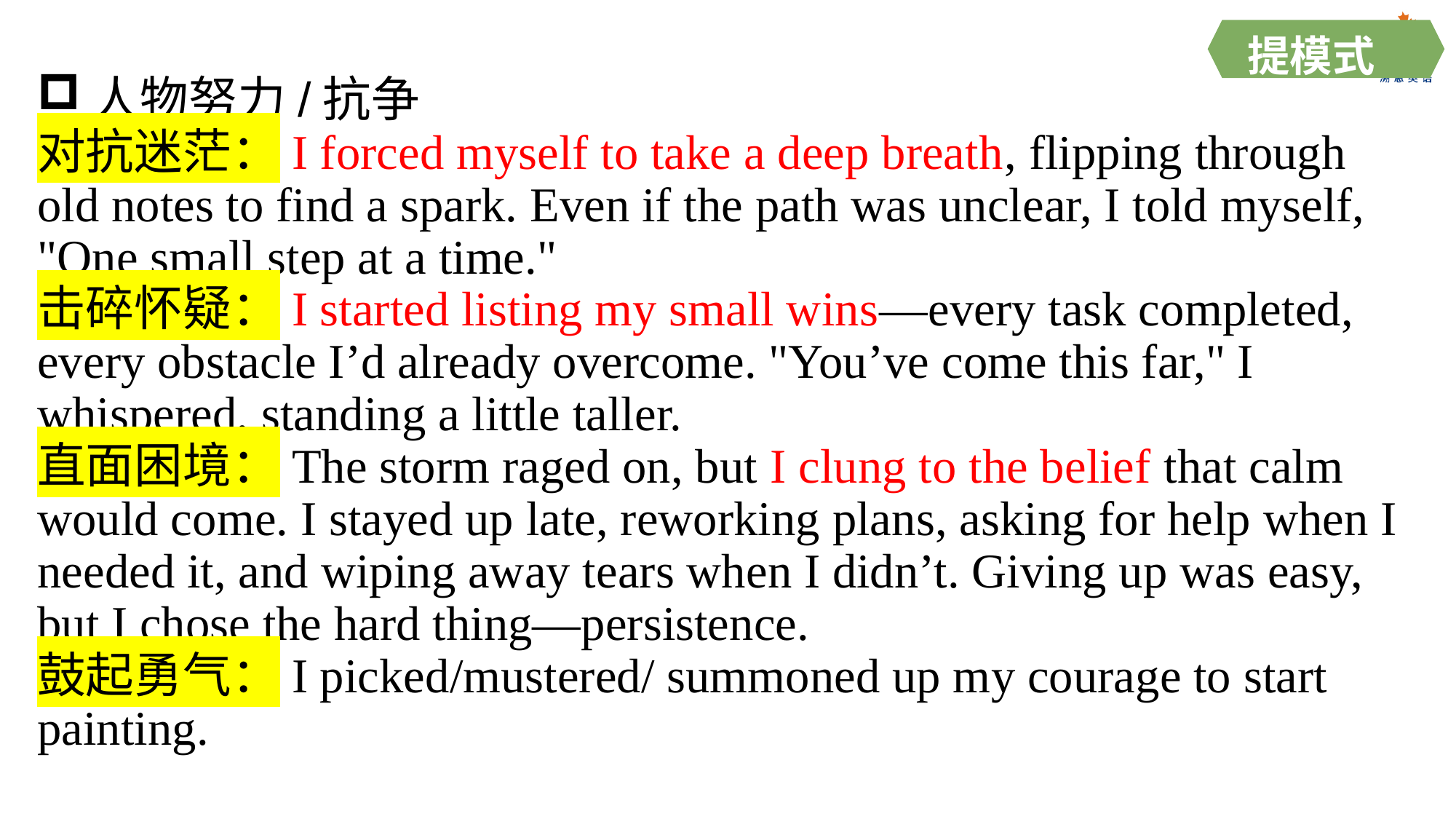

提模式
人物努力/抗争
对抗迷茫：I forced myself to take a deep breath, flipping through old notes to find a spark. Even if the path was unclear, I told myself, "One small step at a time."
击碎怀疑：I started listing my small wins—every task completed, every obstacle I’d already overcome. "You’ve come this far," I whispered, standing a little taller.
直面困境：The storm raged on, but I clung to the belief that calm would come. I stayed up late, reworking plans, asking for help when I needed it, and wiping away tears when I didn’t. Giving up was easy, but I chose the hard thing—persistence.
鼓起勇气：I picked/mustered/ summoned up my courage to start painting.